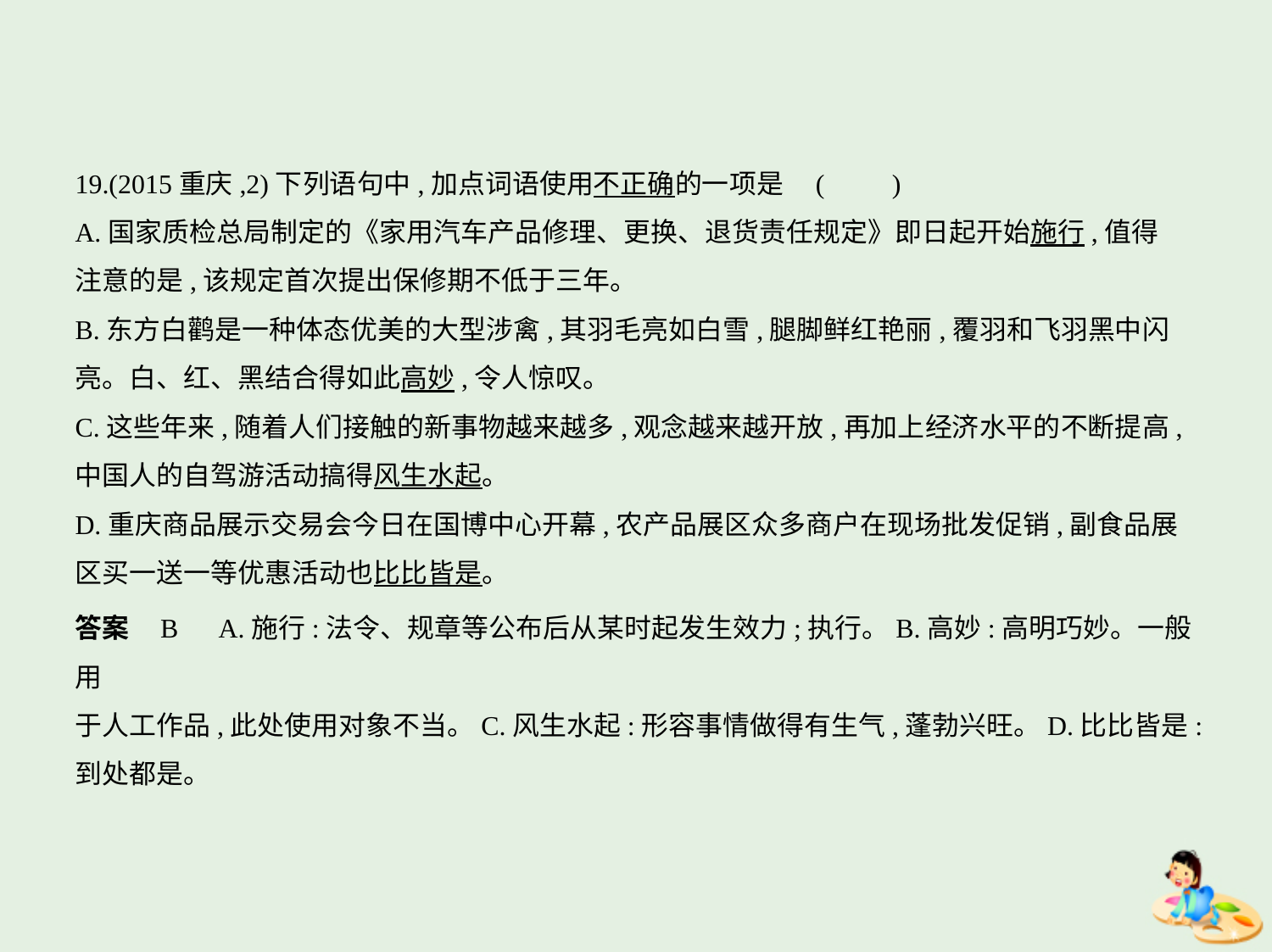

19.(2015重庆,2)下列语句中,加点词语使用不正确的一项是 (　　)
A.国家质检总局制定的《家用汽车产品修理、更换、退货责任规定》即日起开始施行,值得
注意的是,该规定首次提出保修期不低于三年。
B.东方白鹳是一种体态优美的大型涉禽,其羽毛亮如白雪,腿脚鲜红艳丽,覆羽和飞羽黑中闪
亮。白、红、黑结合得如此高妙,令人惊叹。
C.这些年来,随着人们接触的新事物越来越多,观念越来越开放,再加上经济水平的不断提高,
中国人的自驾游活动搞得风生水起。
D.重庆商品展示交易会今日在国博中心开幕,农产品展区众多商户在现场批发促销,副食品展
区买一送一等优惠活动也比比皆是。
答案    B　A.施行:法令、规章等公布后从某时起发生效力;执行。B.高妙:高明巧妙。一般用
于人工作品,此处使用对象不当。C.风生水起:形容事情做得有生气,蓬勃兴旺。D.比比皆是:
到处都是。